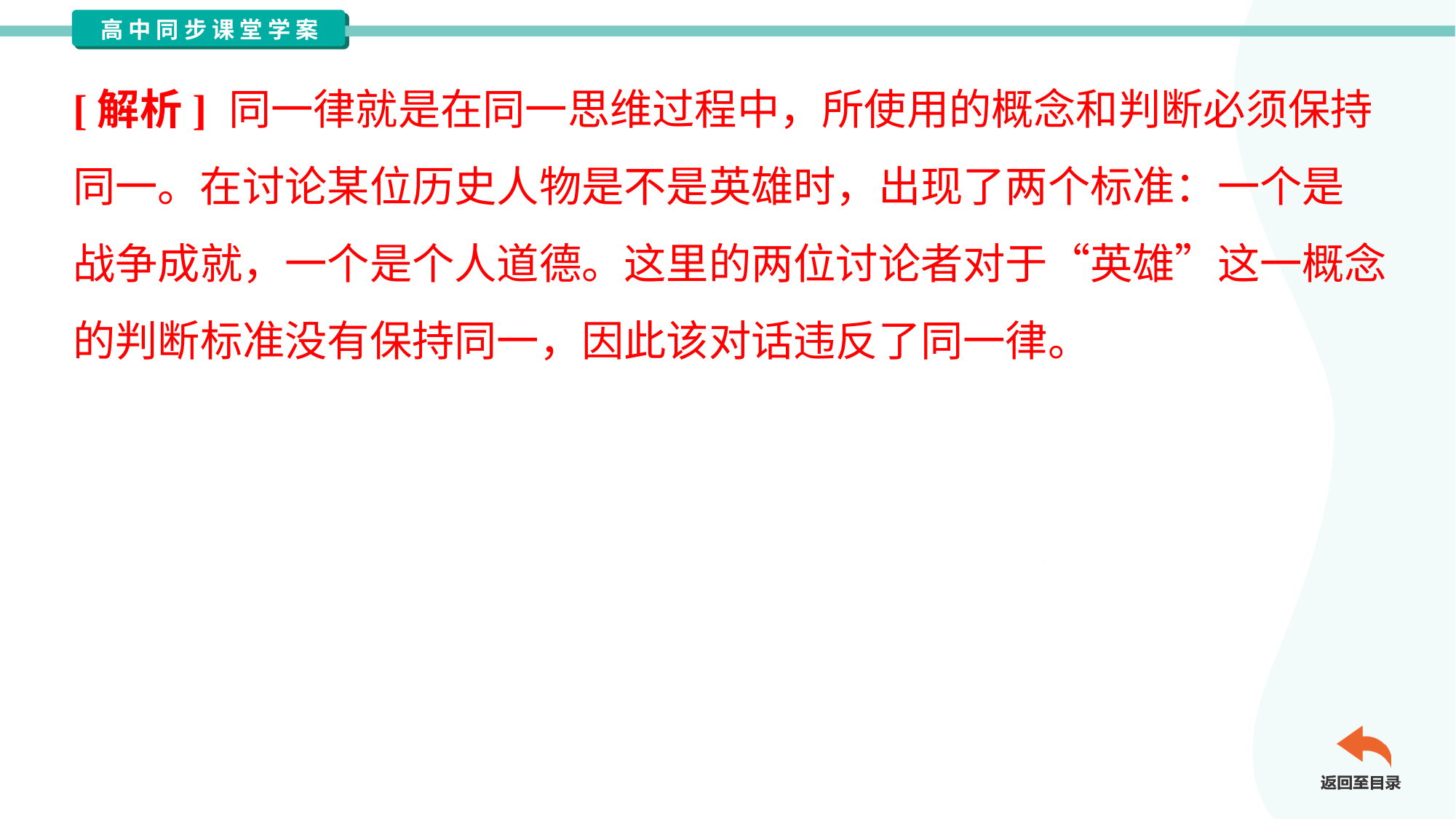

[解析] 同一律就是在同一思维过程中，所使用的概念和判断必须保持
同一。在讨论某位历史人物是不是英雄时，出现了两个标准：一个是
战争成就，一个是个人道德。这里的两位讨论者对于“英雄”这一概念
的判断标准没有保持同一，因此该对话违反了同一律。